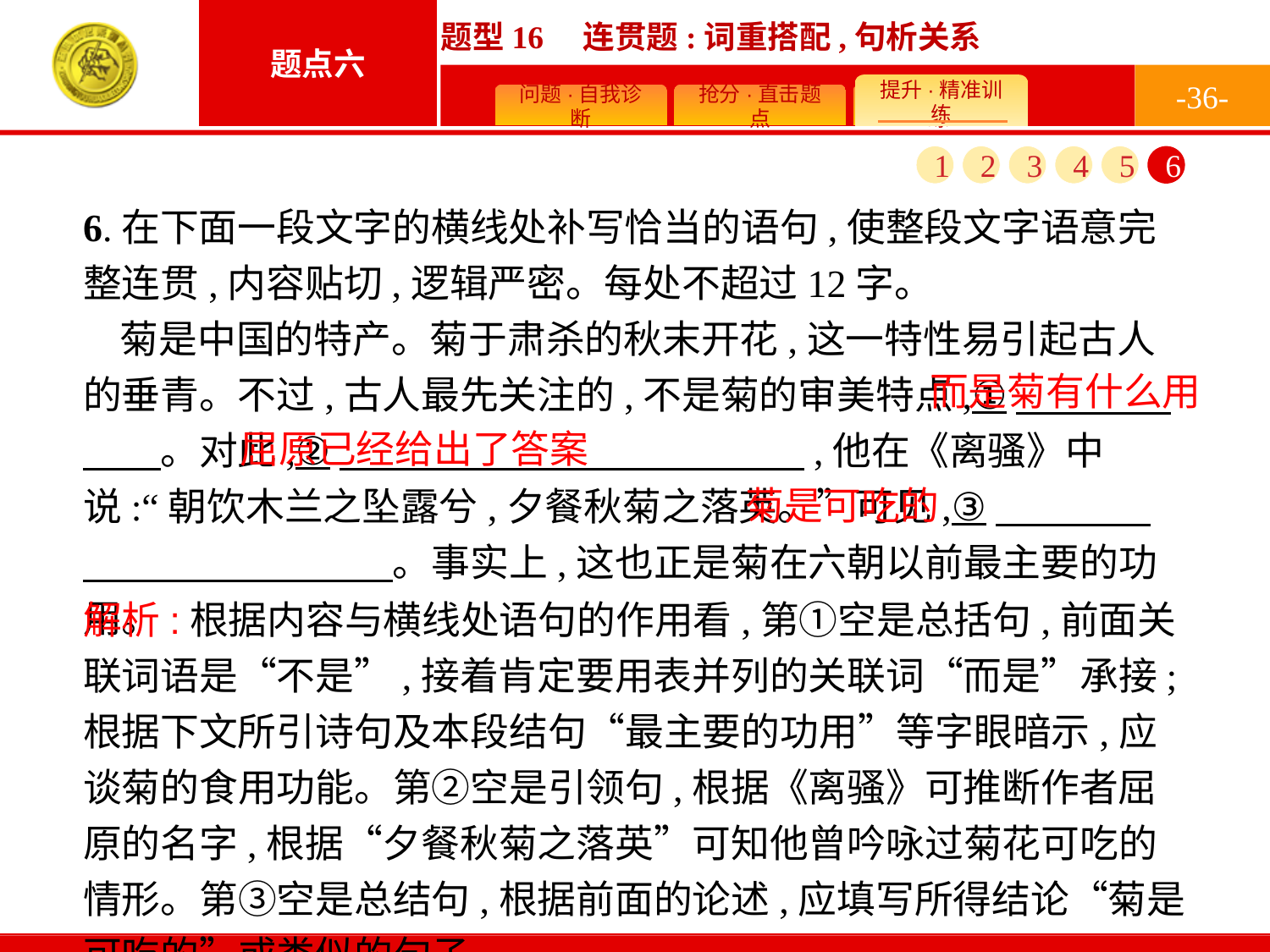

-36-
1
2
3
4
5
6
6.在下面一段文字的横线处补写恰当的语句,使整段文字语意完整连贯,内容贴切,逻辑严密。每处不超过12字。
菊是中国的特产。菊于肃杀的秋末开花,这一特性易引起古人的垂青。不过,古人最先关注的,不是菊的审美特点,①　　　　　　。对此,②　　　　　　　　　　　　,他在《离骚》中说:“朝饮木兰之坠露兮,夕餐秋菊之落英。”可见,③　　　　　　　　　　　　。事实上,这也正是菊在六朝以前最主要的功用。
而是菊有什么用
屈原已经给出了答案
菊是可吃的
解析:根据内容与横线处语句的作用看,第①空是总括句,前面关联词语是“不是”,接着肯定要用表并列的关联词“而是”承接;根据下文所引诗句及本段结句“最主要的功用”等字眼暗示,应谈菊的食用功能。第②空是引领句,根据《离骚》可推断作者屈原的名字,根据“夕餐秋菊之落英”可知他曾吟咏过菊花可吃的情形。第③空是总结句,根据前面的论述,应填写所得结论“菊是可吃的”或类似的句子。